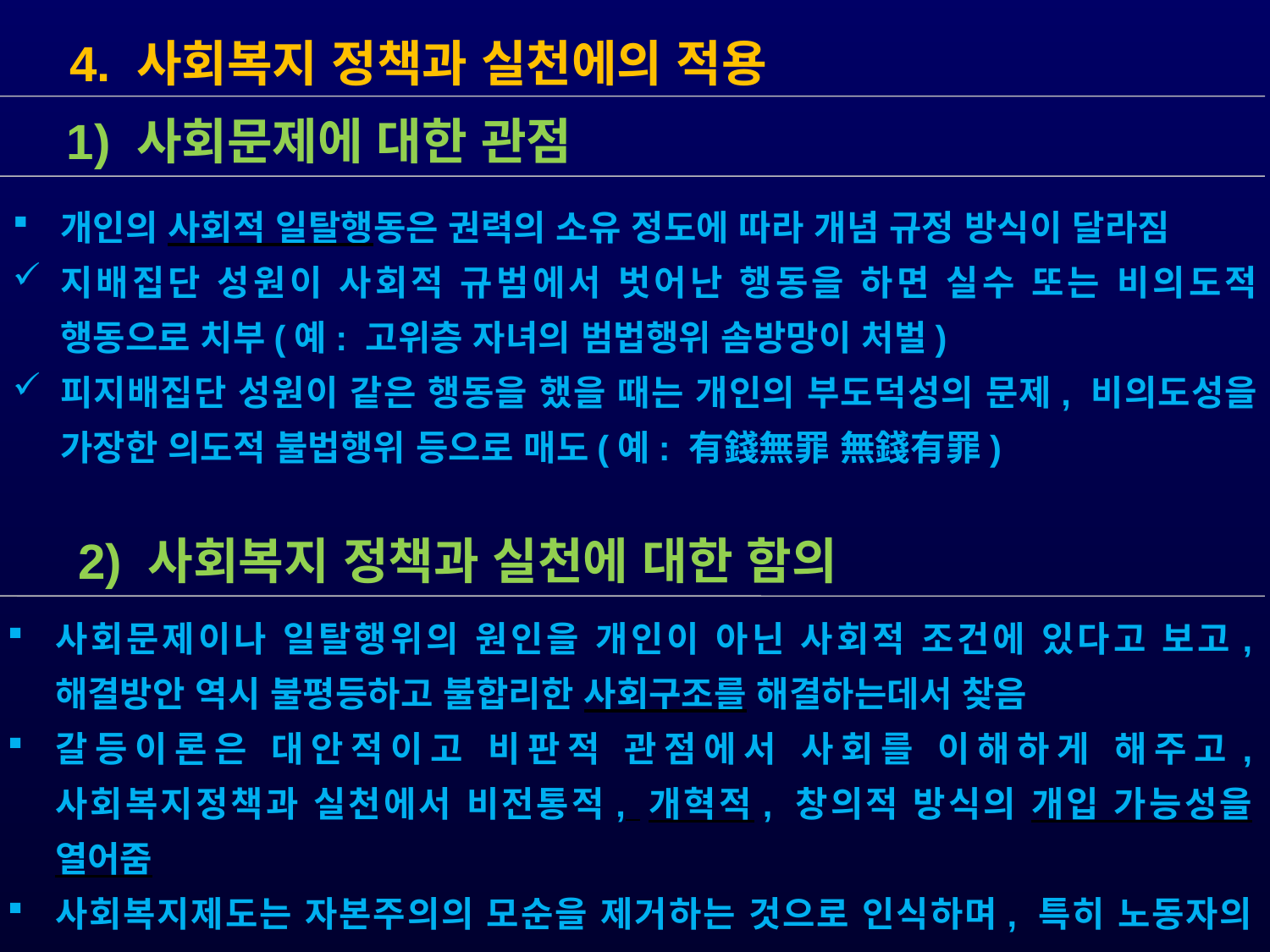

4. 사회복지 정책과 실천에의 적용

  1) 사회문제에 대한 관점

개인의 사회적 일탈행동은 권력의 소유 정도에 따라 개념 규정 방식이 달라짐
지배집단 성원이 사회적 규범에서 벗어난 행동을 하면 실수 또는 비의도적 행동으로 치부(예: 고위층 자녀의 범법행위 솜방망이 처벌)
피지배집단 성원이 같은 행동을 했을 때는 개인의 부도덕성의 문제, 비의도성을 가장한 의도적 불법행위 등으로 매도(예: 有錢無罪 無錢有罪)
  2) 사회복지 정책과 실천에 대한 함의

사회문제이나 일탈행위의 원인을 개인이 아닌 사회적 조건에 있다고 보고, 해결방안 역시 불평등하고 불합리한 사회구조를 해결하는데서 찾음
갈등이론은 대안적이고 비판적 관점에서 사회를 이해하게 해주고, 사회복지정책과 실천에서 비전통적, 개혁적, 창의적 방식의 개입 가능성을 열어줌
사회복지제도는 자본주의의 모순을 제거하는 것으로 인식하며, 특히 노동자의 보호를 위한 사회복지제도의 필요성을 높게 평가